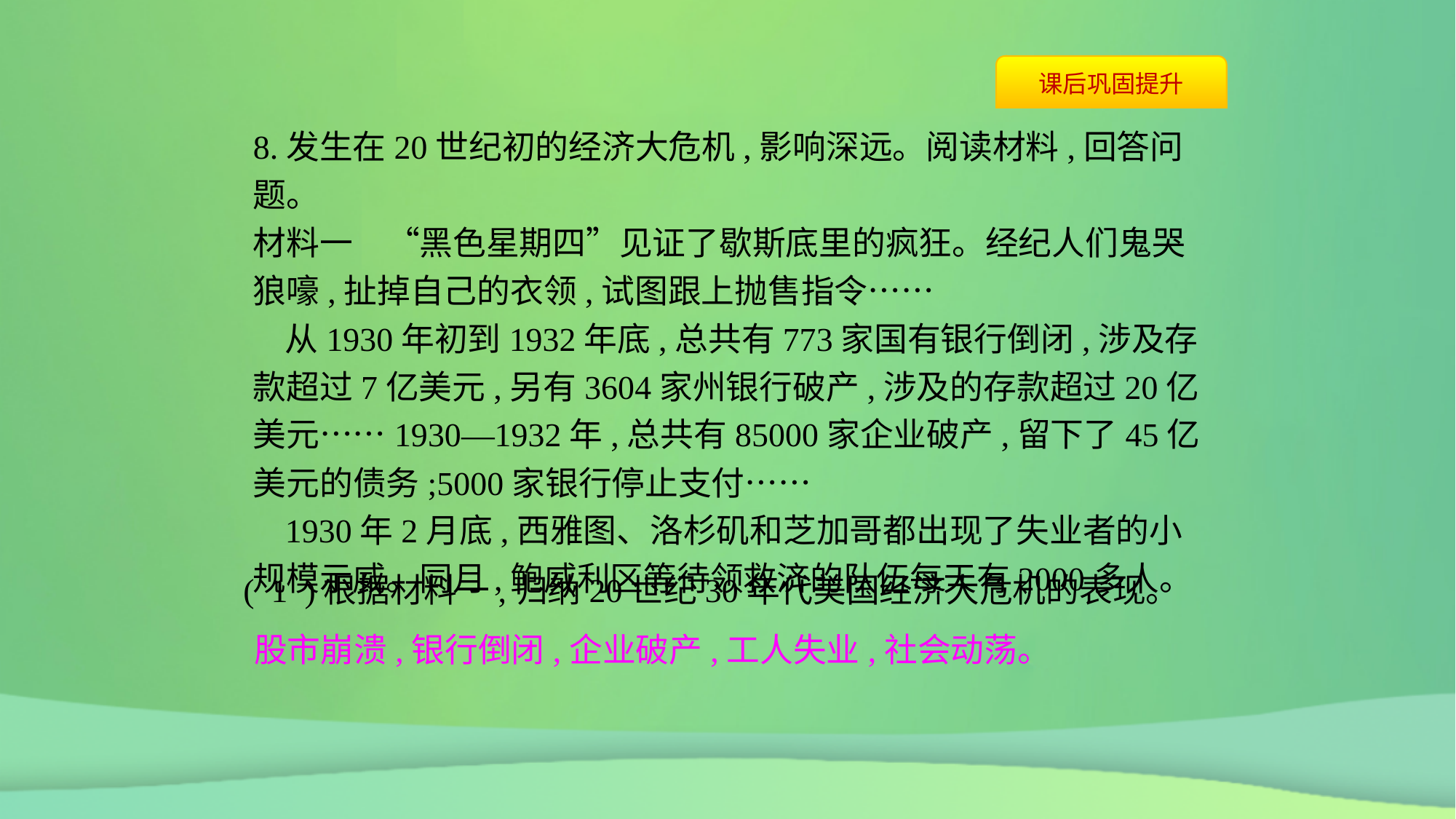

8.发生在20世纪初的经济大危机,影响深远。阅读材料,回答问题。
材料一　“黑色星期四”见证了歇斯底里的疯狂。经纪人们鬼哭狼嚎,扯掉自己的衣领,试图跟上抛售指令……
从1930年初到1932年底,总共有773家国有银行倒闭,涉及存款超过7亿美元,另有3604家州银行破产,涉及的存款超过20亿美元……1930—1932年,总共有85000家企业破产,留下了45亿美元的债务;5000家银行停止支付……
1930年2月底,西雅图、洛杉矶和芝加哥都出现了失业者的小规模示威。同月,鲍威利区等待领救济的队伍每天有2000多人。
(  1  )根据材料一,归纳20世纪30年代美国经济大危机的表现。
股市崩溃,银行倒闭,企业破产,工人失业,社会动荡。